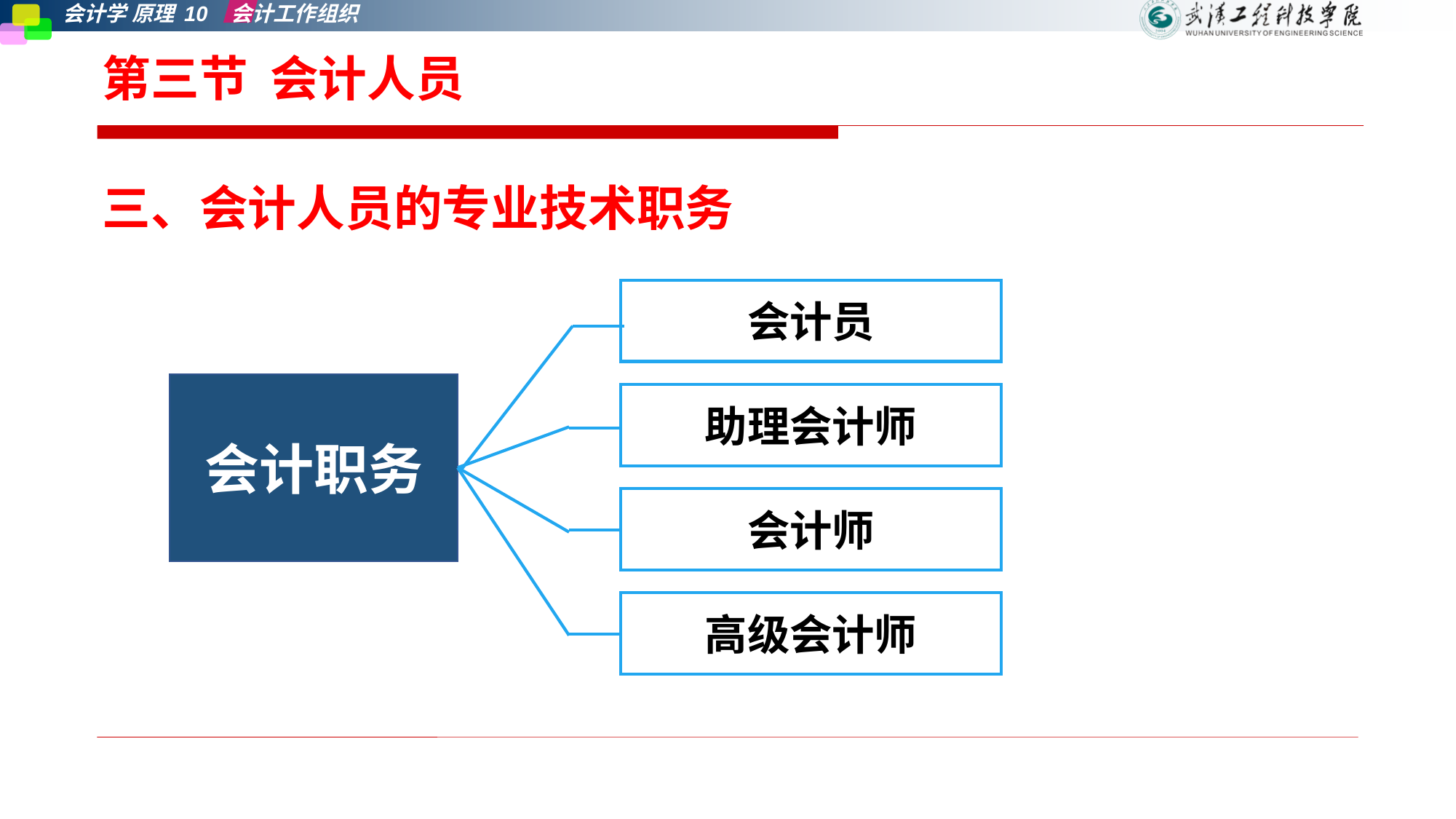

# 第三节  会计人员
三、会计人员的专业技术职务

会计员
会计职务
助理会计师
会计师
高级会计师